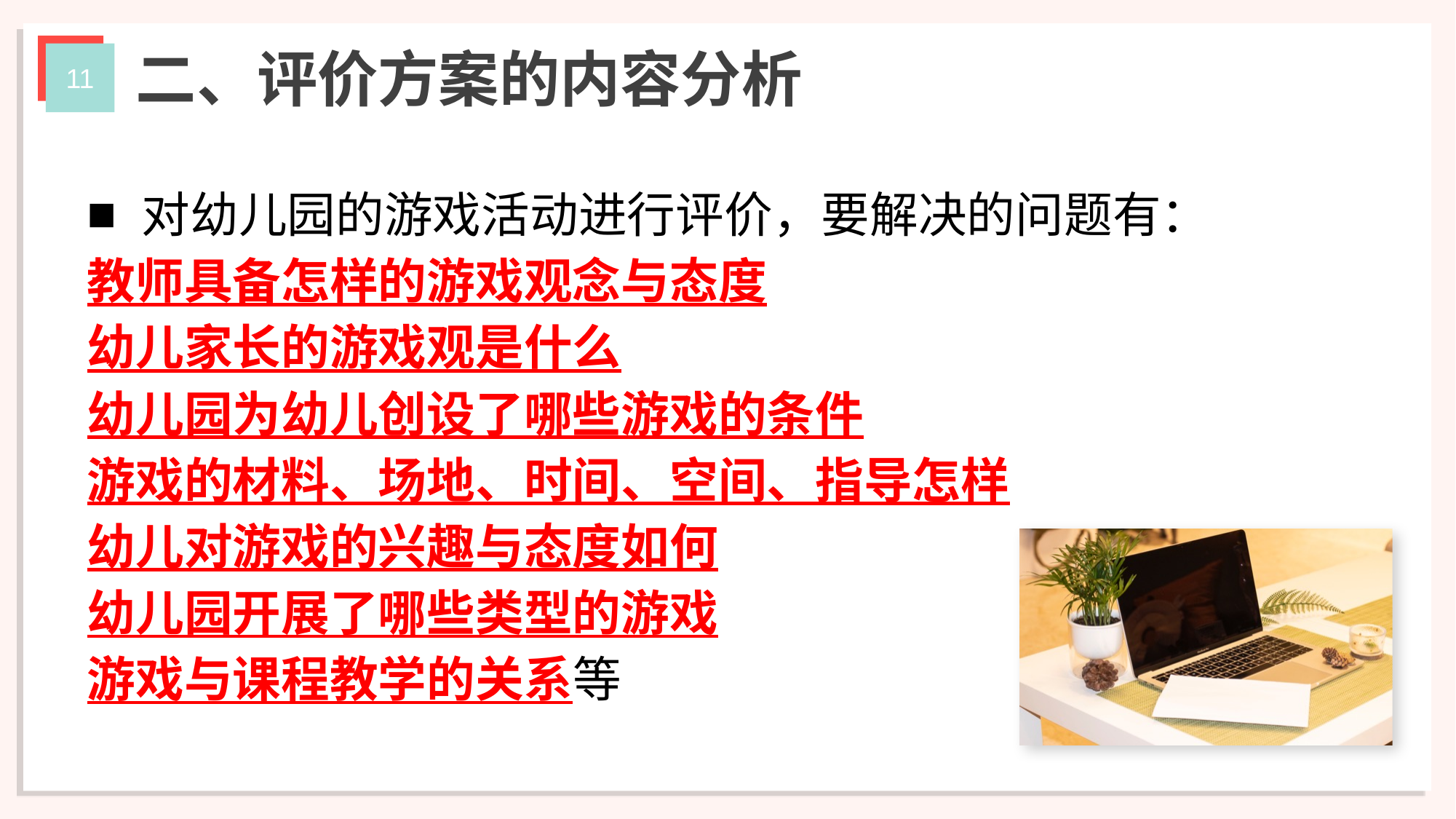

二、评价方案的内容分析
对幼儿园的游戏活动进行评价，要解决的问题有：
教师具备怎样的游戏观念与态度
幼儿家长的游戏观是什么
幼儿园为幼儿创设了哪些游戏的条件
游戏的材料、场地、时间、空间、指导怎样
幼儿对游戏的兴趣与态度如何
幼儿园开展了哪些类型的游戏
游戏与课程教学的关系等